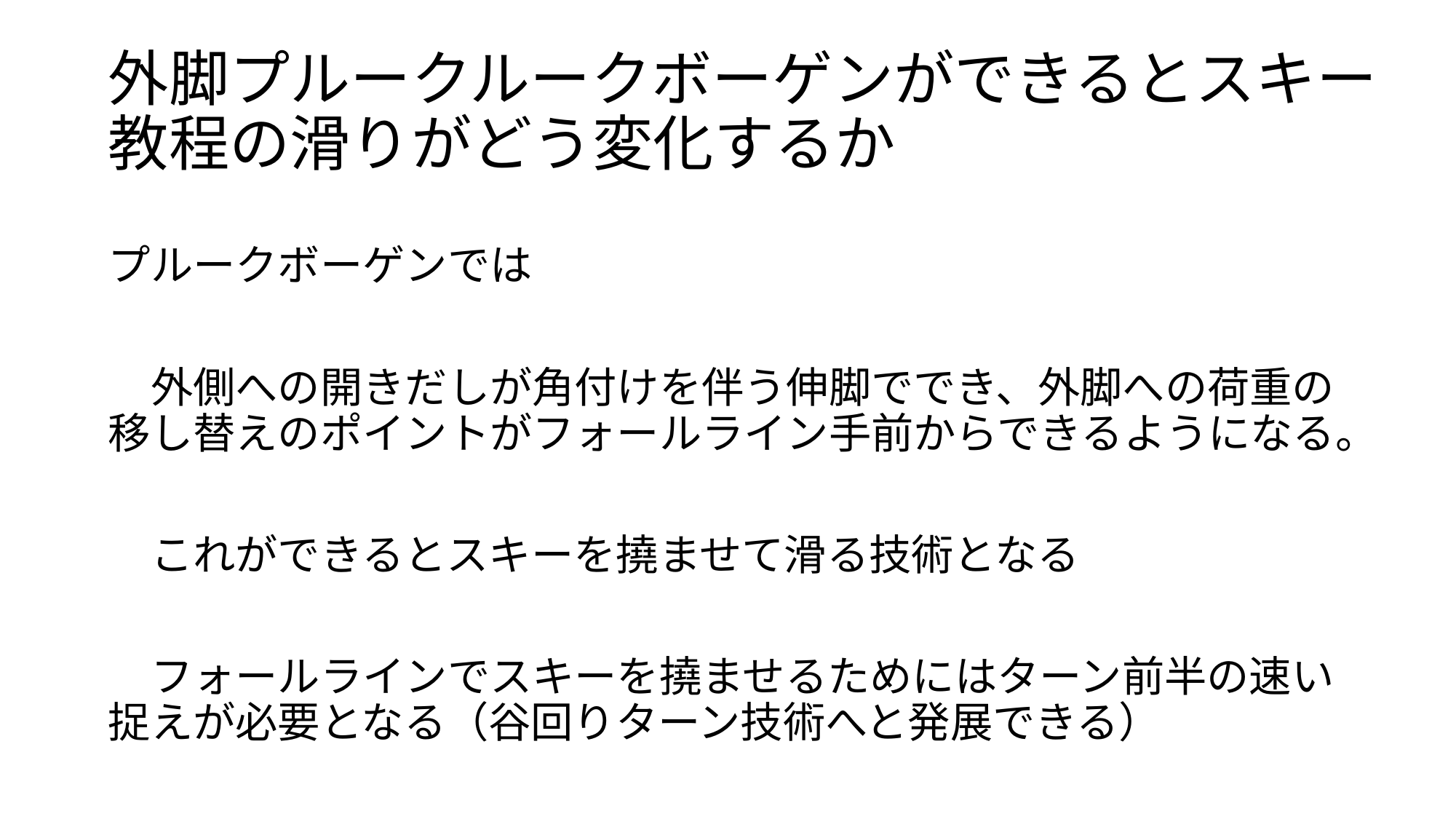

# 外脚プルークルークボーゲンができるとスキー教程の滑りがどう変化するか
プルークボーゲンでは

　外側への開きだしが角付けを伴う伸脚ででき、外脚への荷重の移し替えのポイントがフォールライン手前からできるようになる。

　これができるとスキーを撓ませて滑る技術となる

　フォールラインでスキーを撓ませるためにはターン前半の速い捉えが必要となる（谷回りターン技術へと発展できる）